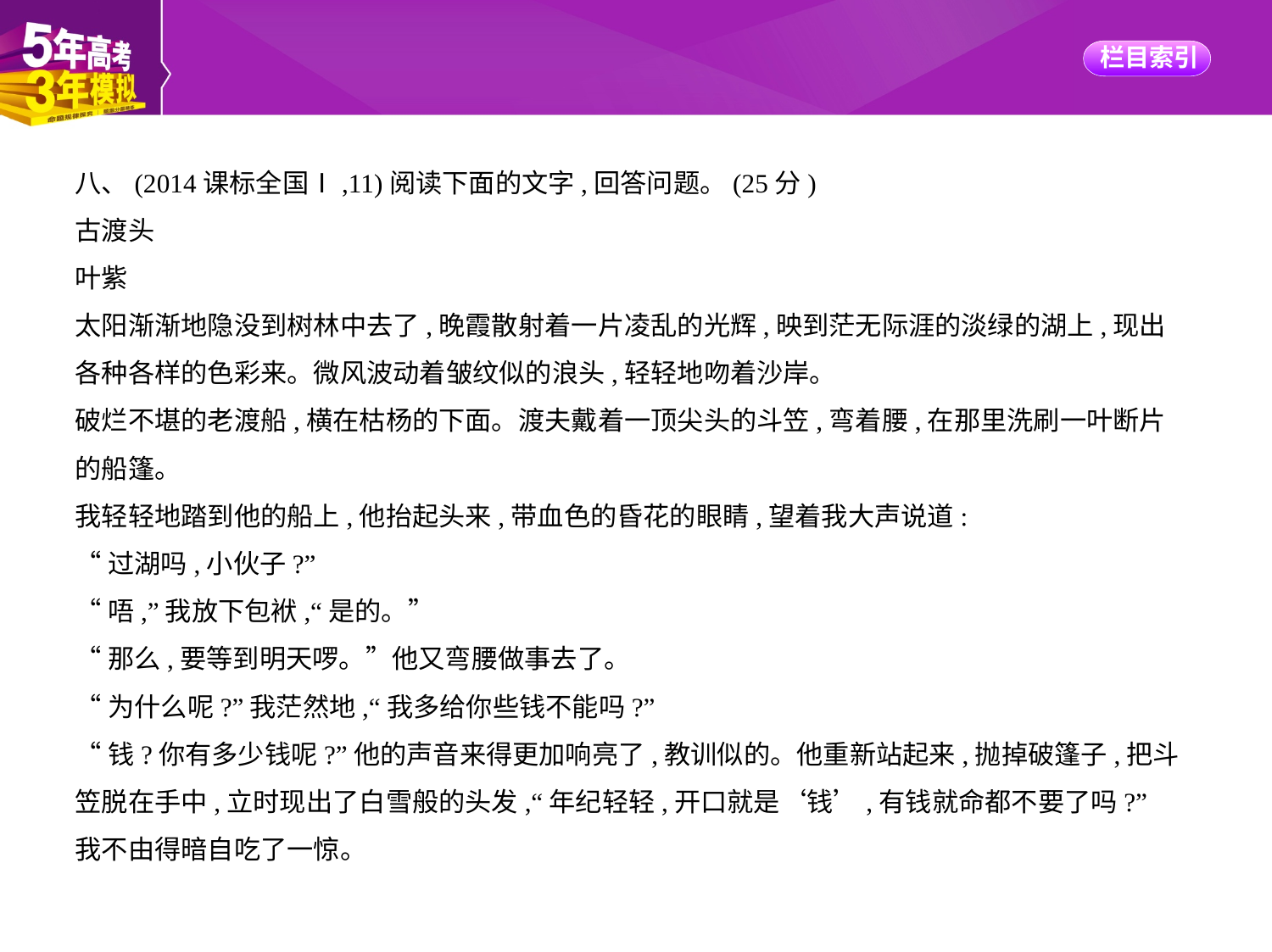

八、(2014课标全国Ⅰ,11)阅读下面的文字,回答问题。(25分)
古渡头
叶紫
太阳渐渐地隐没到树林中去了,晚霞散射着一片凌乱的光辉,映到茫无际涯的淡绿的湖上,现出
各种各样的色彩来。微风波动着皱纹似的浪头,轻轻地吻着沙岸。
破烂不堪的老渡船,横在枯杨的下面。渡夫戴着一顶尖头的斗笠,弯着腰,在那里洗刷一叶断片
的船篷。
我轻轻地踏到他的船上,他抬起头来,带血色的昏花的眼睛,望着我大声说道:
“过湖吗,小伙子?”
“唔,”我放下包袱,“是的。”
“那么,要等到明天啰。”他又弯腰做事去了。
“为什么呢?”我茫然地,“我多给你些钱不能吗?”
“钱?你有多少钱呢?”他的声音来得更加响亮了,教训似的。他重新站起来,抛掉破篷子,把斗
笠脱在手中,立时现出了白雪般的头发,“年纪轻轻,开口就是‘钱’,有钱就命都不要了吗?”
我不由得暗自吃了一惊。